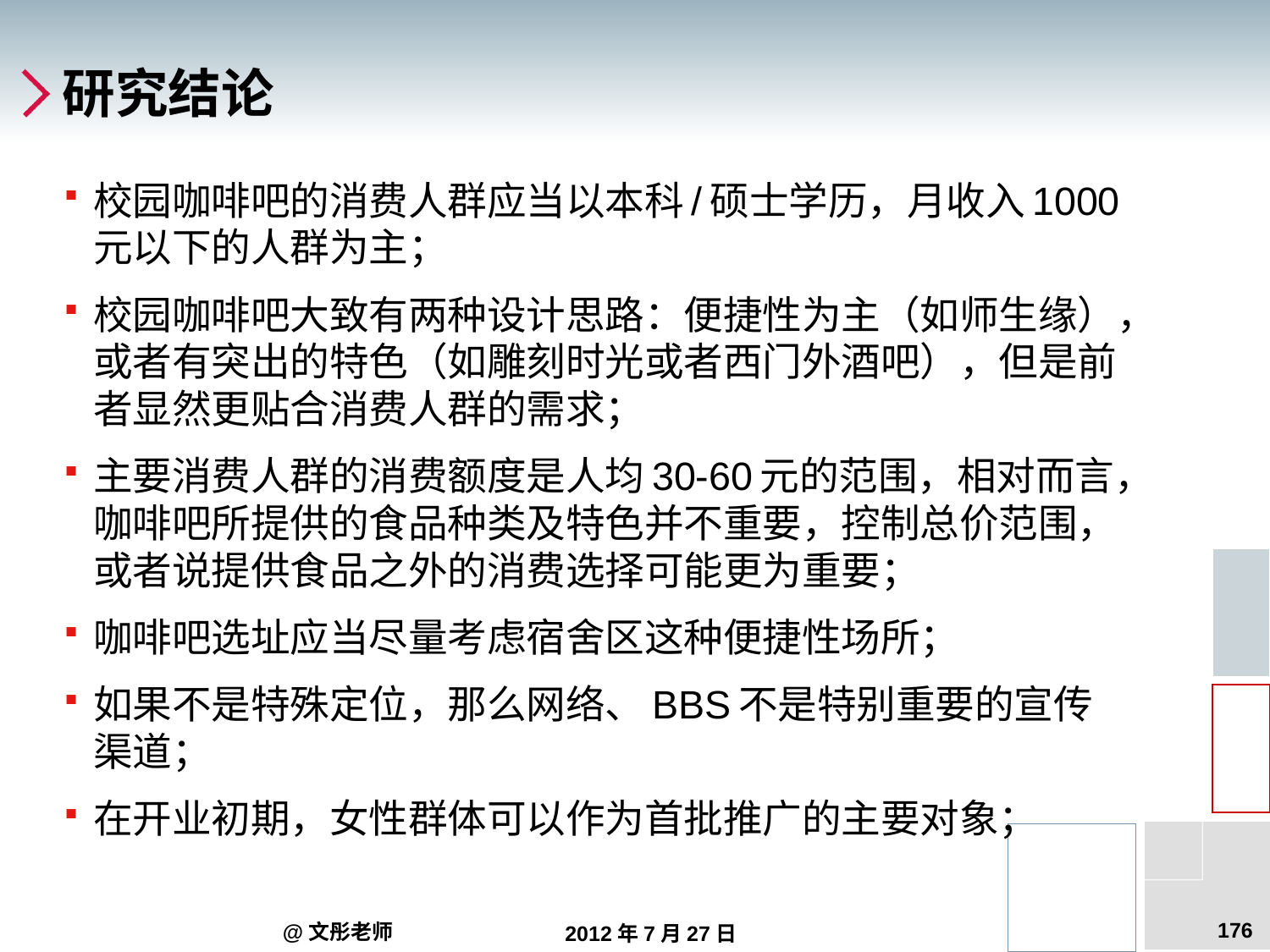

# 研究结论
校园咖啡吧的消费人群应当以本科/硕士学历，月收入1000元以下的人群为主；
校园咖啡吧大致有两种设计思路：便捷性为主（如师生缘），或者有突出的特色（如雕刻时光或者西门外酒吧），但是前者显然更贴合消费人群的需求；
主要消费人群的消费额度是人均30-60元的范围，相对而言，咖啡吧所提供的食品种类及特色并不重要，控制总价范围，或者说提供食品之外的消费选择可能更为重要；
咖啡吧选址应当尽量考虑宿舍区这种便捷性场所；
如果不是特殊定位，那么网络、BBS不是特别重要的宣传渠道；
在开业初期，女性群体可以作为首批推广的主要对象；

176
@文彤老师

2012年7月27日